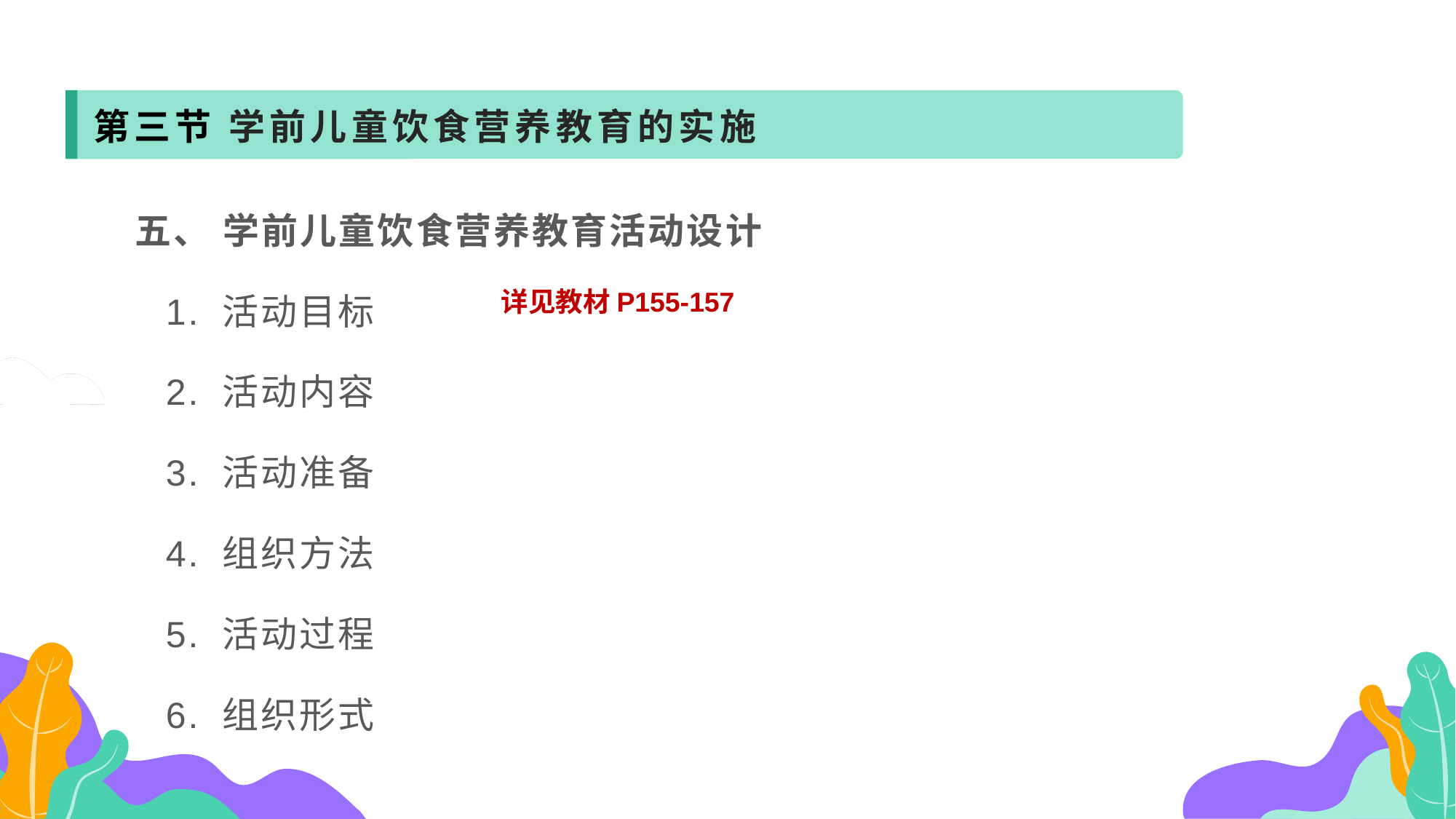

第三节 学前儿童饮食营养教育的实施
 五、 学前儿童饮食营养教育活动设计
    1. 活动目标
    2. 活动内容
    3. 活动准备
    4. 组织方法
    5. 活动过程
    6. 组织形式
详见教材P155-157